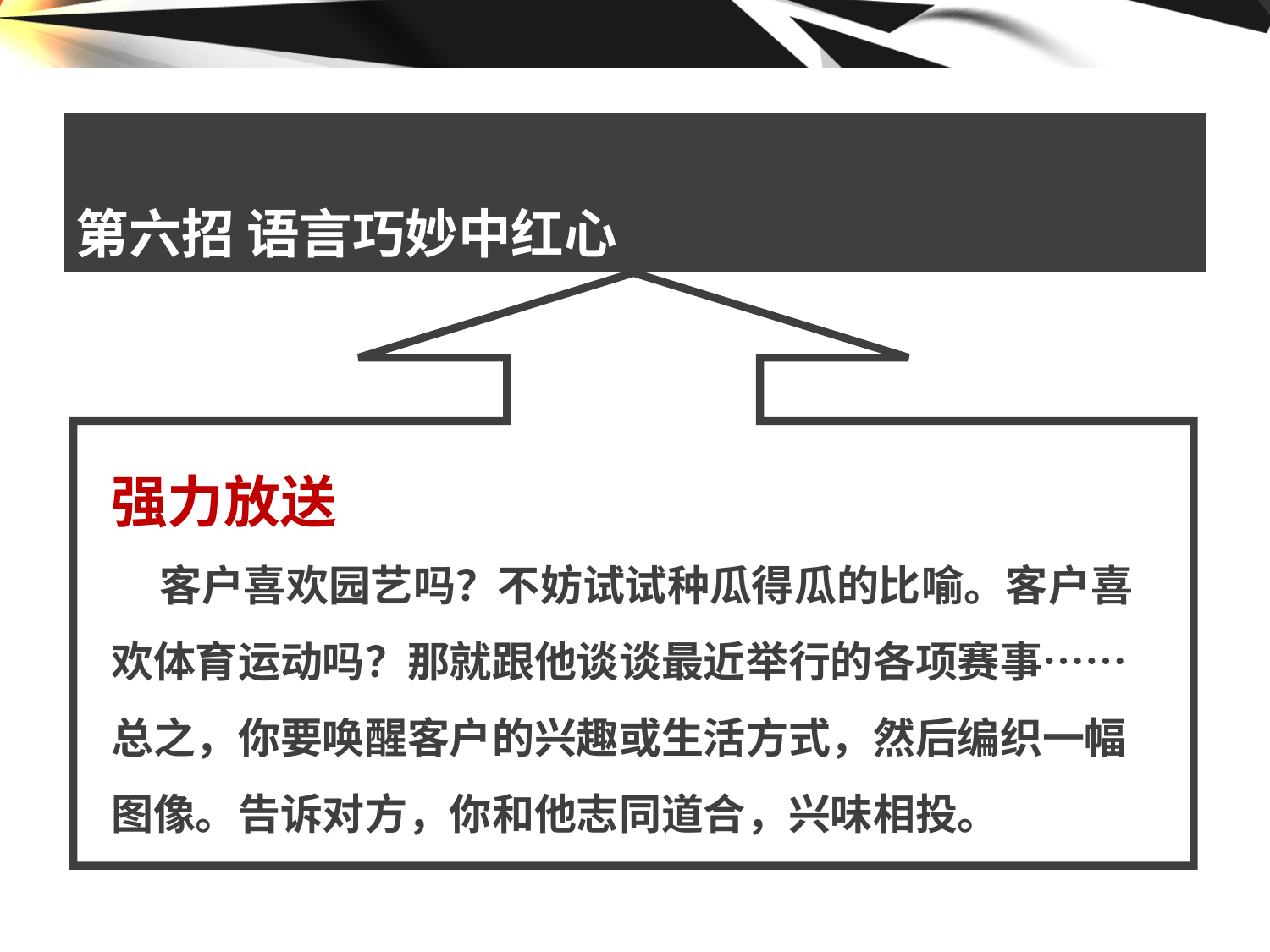

# 第六招 语言巧妙中红心

强力放送
    客户喜欢园艺吗？不妨试试种瓜得瓜的比喻。客户喜欢体育运动吗？那就跟他谈谈最近举行的各项赛事……总之，你要唤醒客户的兴趣或生活方式，然后编织一幅图像。告诉对方，你和他志同道合，兴味相投。